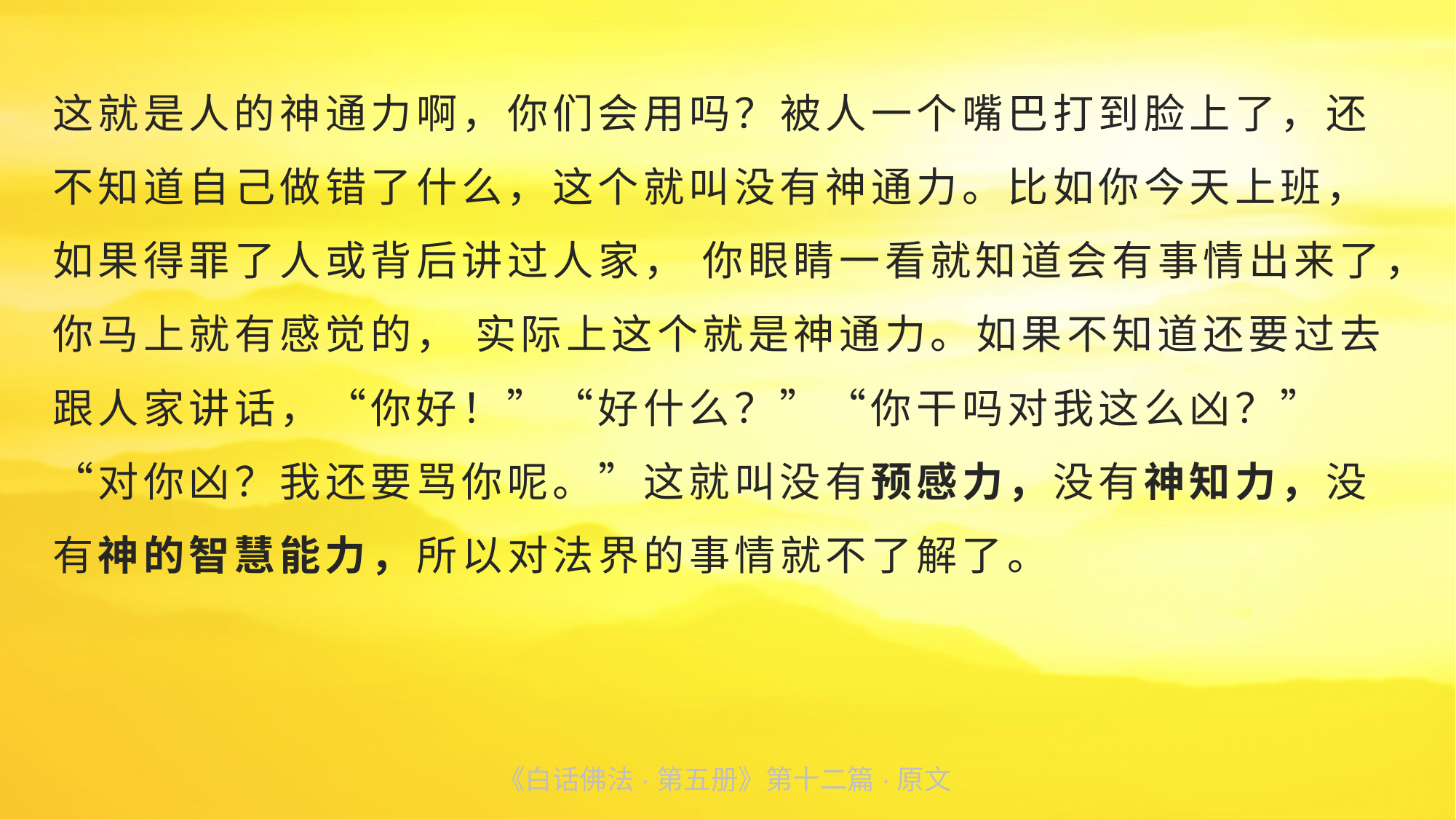

这就是人的神通力啊，你们会用吗？被人一个嘴巴打到脸上了，还不知道自己做错了什么，这个就叫没有神通力。比如你今天上班，如果得罪了人或背后讲过人家， 你眼睛一看就知道会有事情出来了，你马上就有感觉的， 实际上这个就是神通力。如果不知道还要过去跟人家讲话，“你好！”“好什么？”“你干吗对我这么凶？” “对你凶？我还要骂你呢。”这就叫没有预感力，没有神知力，没有神的智慧能力，所以对法界的事情就不了解了。

《白话佛法·第五册》第十二篇·原文